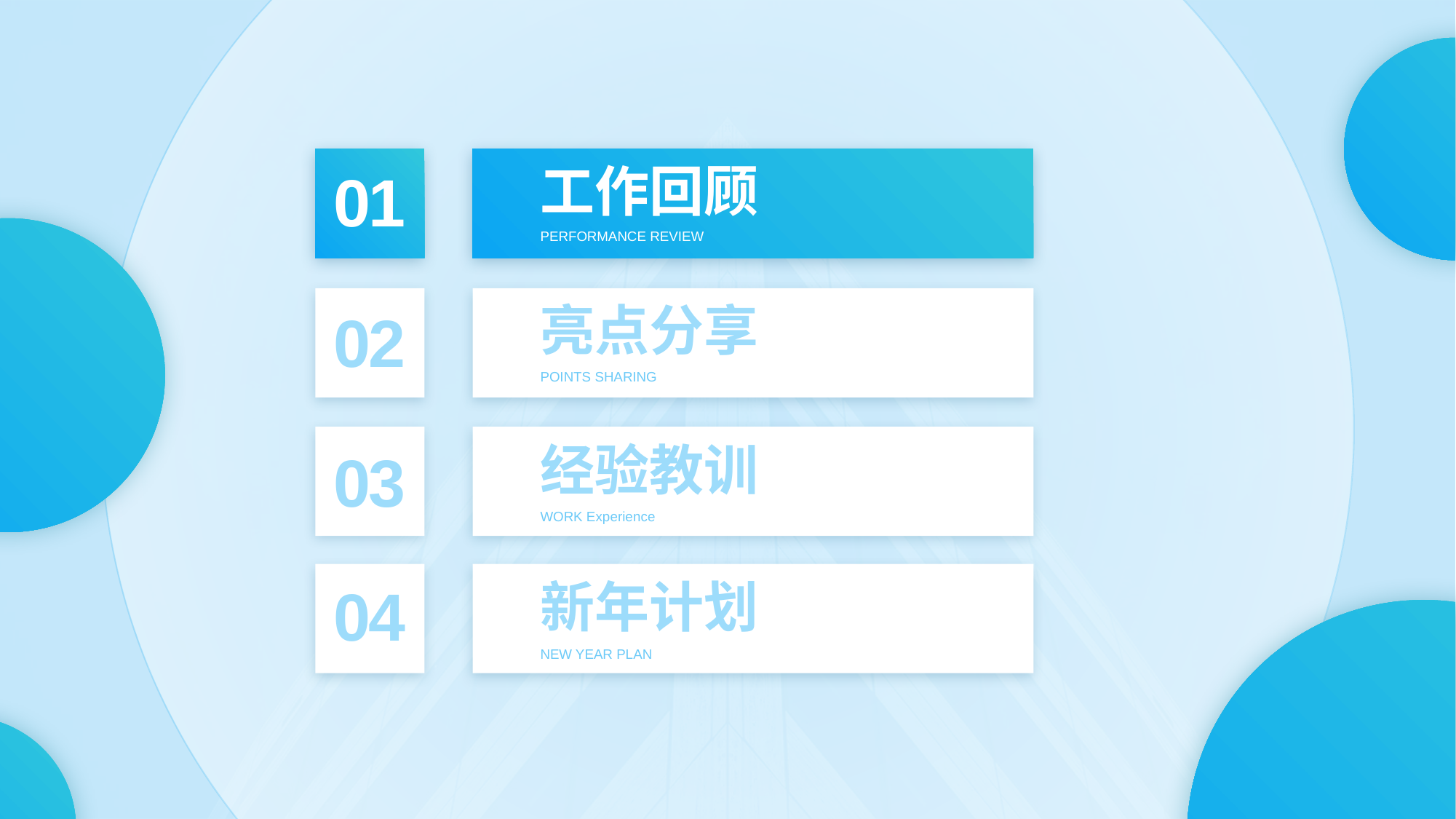

工作回顾

01
PERFORMANCE REVIEW
亮点分享

02
POINTS SHARING
经验教训

03
WORK Experience
新年计划

04
NEW YEAR PLAN